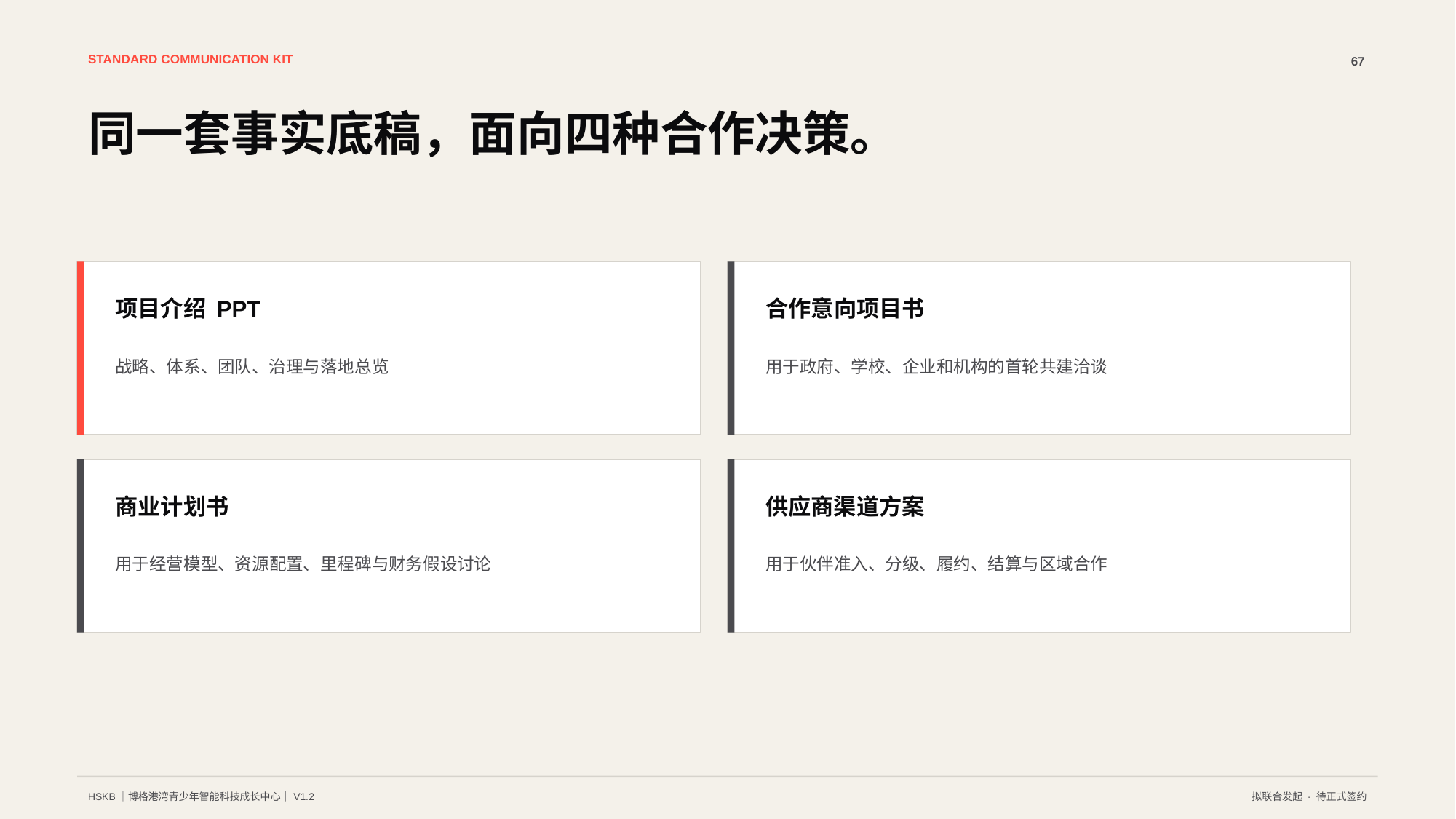

STANDARD COMMUNICATION KIT
67
同一套事实底稿，面向四种合作决策。

项目介绍 PPT
合作意向项目书
战略、体系、团队、治理与落地总览
用于政府、学校、企业和机构的首轮共建洽谈

商业计划书
供应商渠道方案
用于经营模型、资源配置、里程碑与财务假设讨论
用于伙伴准入、分级、履约、结算与区域合作

HSKB｜博格港湾青少年智能科技成长中心｜V1.2
拟联合发起 · 待正式签约